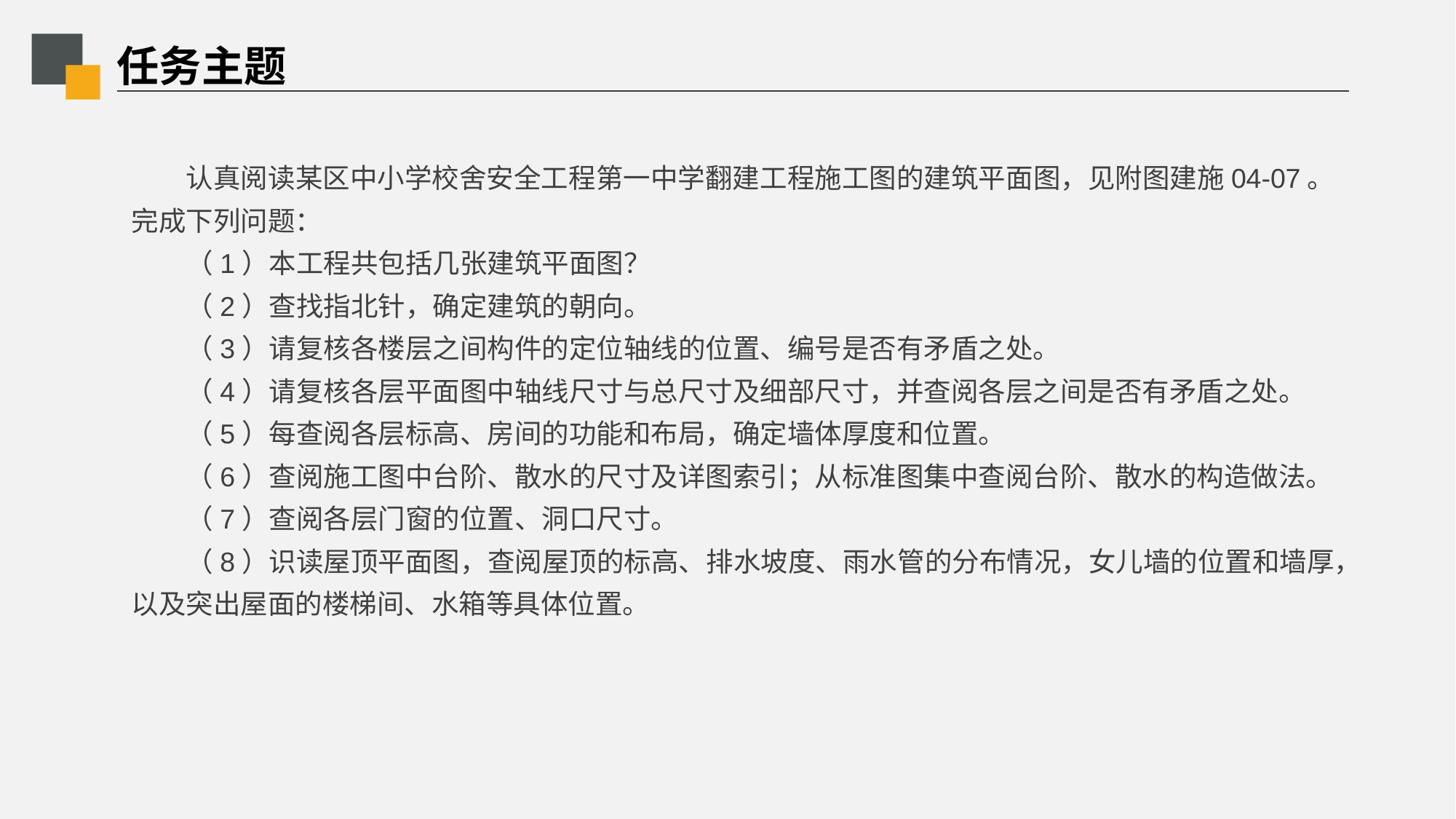

# 任务主题
认真阅读某区中小学校舍安全工程第一中学翻建工程施工图的建筑平面图，见附图建施04-07。完成下列问题：
（1）本工程共包括几张建筑平面图？
（2）查找指北针，确定建筑的朝向。
（3）请复核各楼层之间构件的定位轴线的位置、编号是否有矛盾之处。
（4）请复核各层平面图中轴线尺寸与总尺寸及细部尺寸，并查阅各层之间是否有矛盾之处。
（5）每查阅各层标高、房间的功能和布局，确定墙体厚度和位置。
（6）查阅施工图中台阶、散水的尺寸及详图索引；从标准图集中查阅台阶、散水的构造做法。
（7）查阅各层门窗的位置、洞口尺寸。
（8）识读屋顶平面图，查阅屋顶的标高、排水坡度、雨水管的分布情况，女儿墙的位置和墙厚，以及突出屋面的楼梯间、水箱等具体位置。